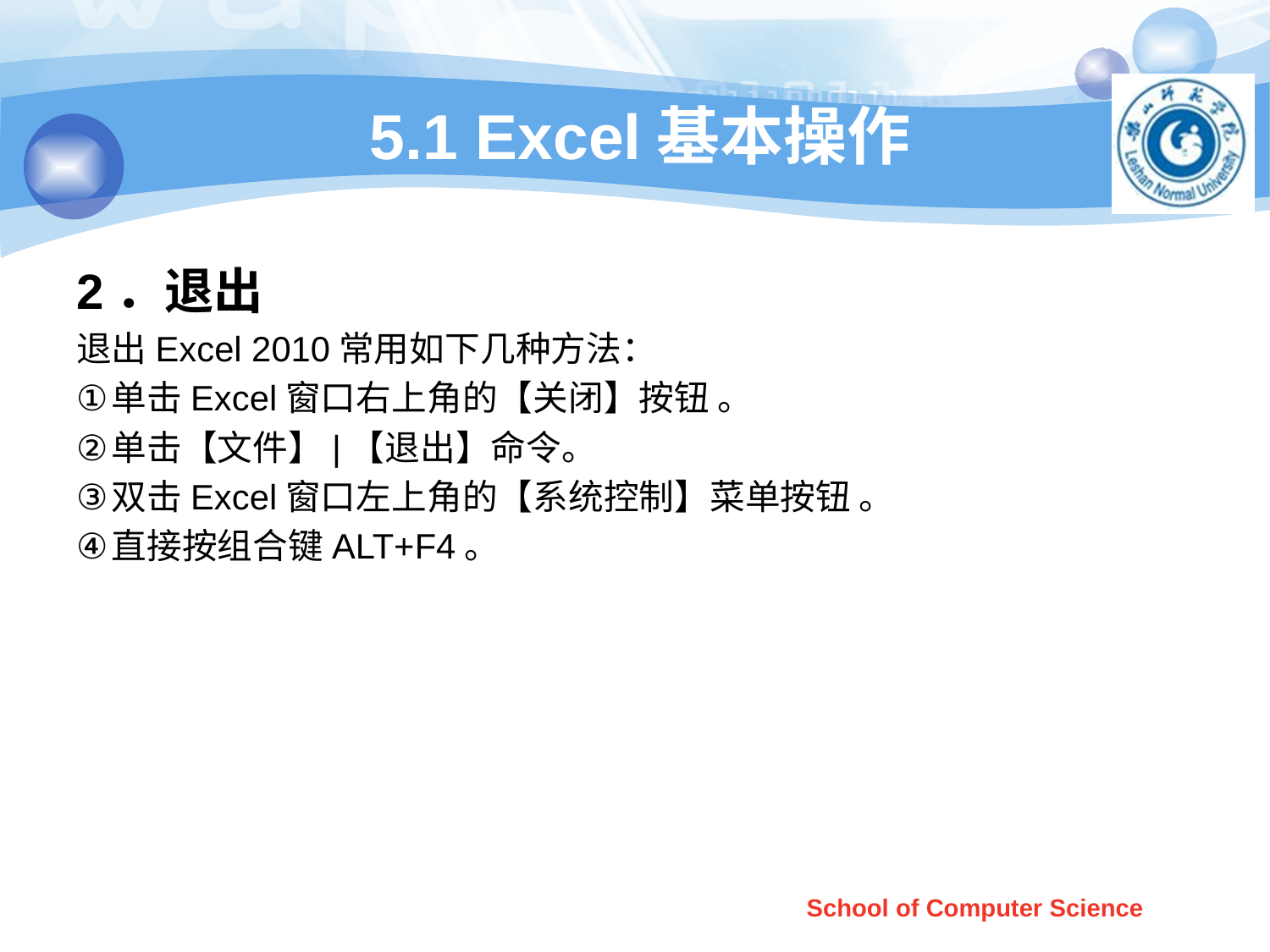

# 5.1 Excel基本操作
2．退出
退出Excel 2010常用如下几种方法：
单击Excel窗口右上角的【关闭】按钮 。
单击【文件】|【退出】命令。
双击Excel窗口左上角的【系统控制】菜单按钮 。
直接按组合键ALT+F4。

School of Computer Science